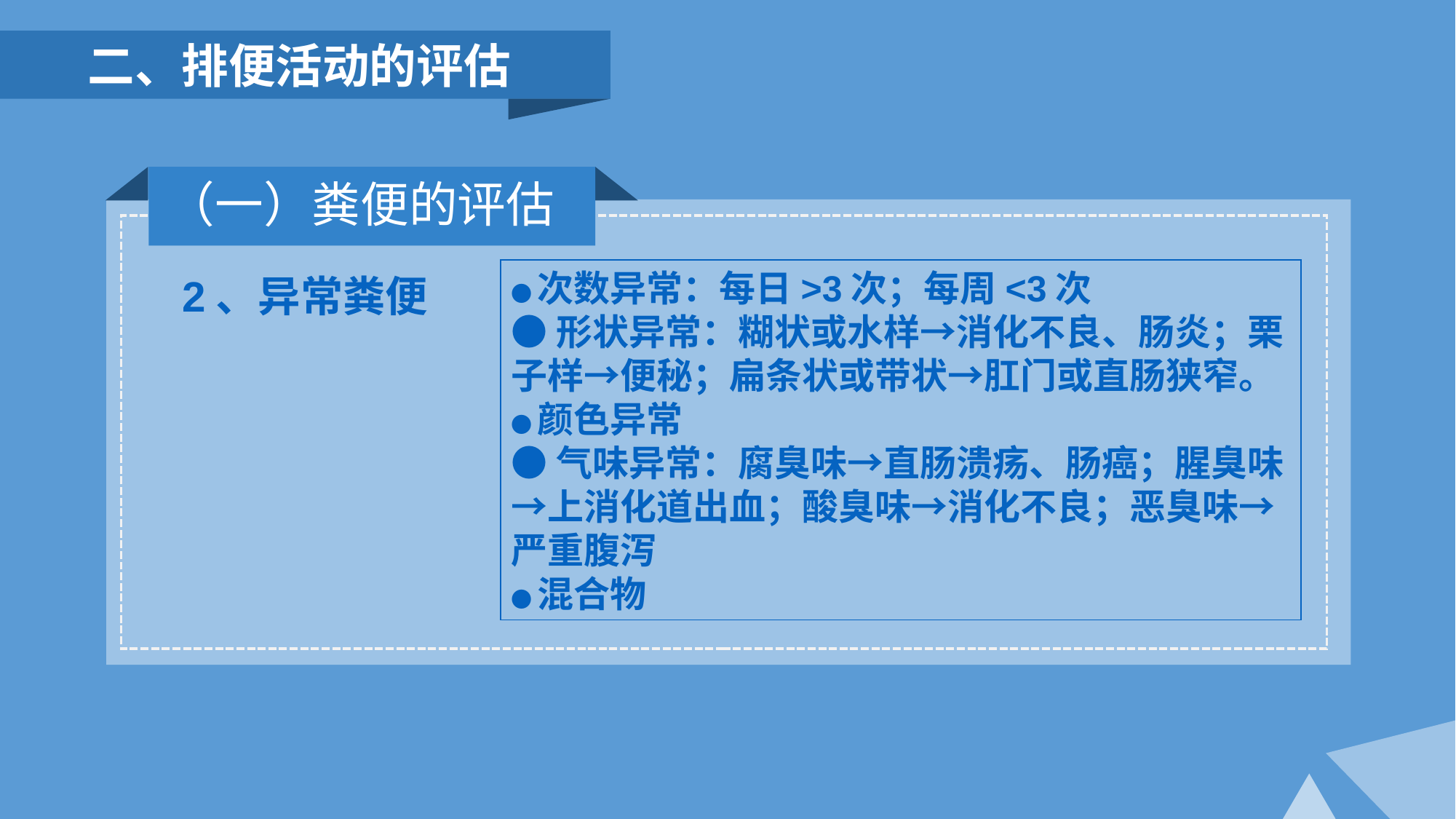

二、排便活动的评估

（一）粪便的评估

2、异常粪便

●次数异常：每日>3次；每周<3次
●形状异常：糊状或水样→消化不良、肠炎；栗子样→便秘；扁条状或带状→肛门或直肠狭窄。
●颜色异常
●气味异常：腐臭味→直肠溃疡、肠癌；腥臭味→上消化道出血；酸臭味→消化不良；恶臭味→严重腹泻
●混合物